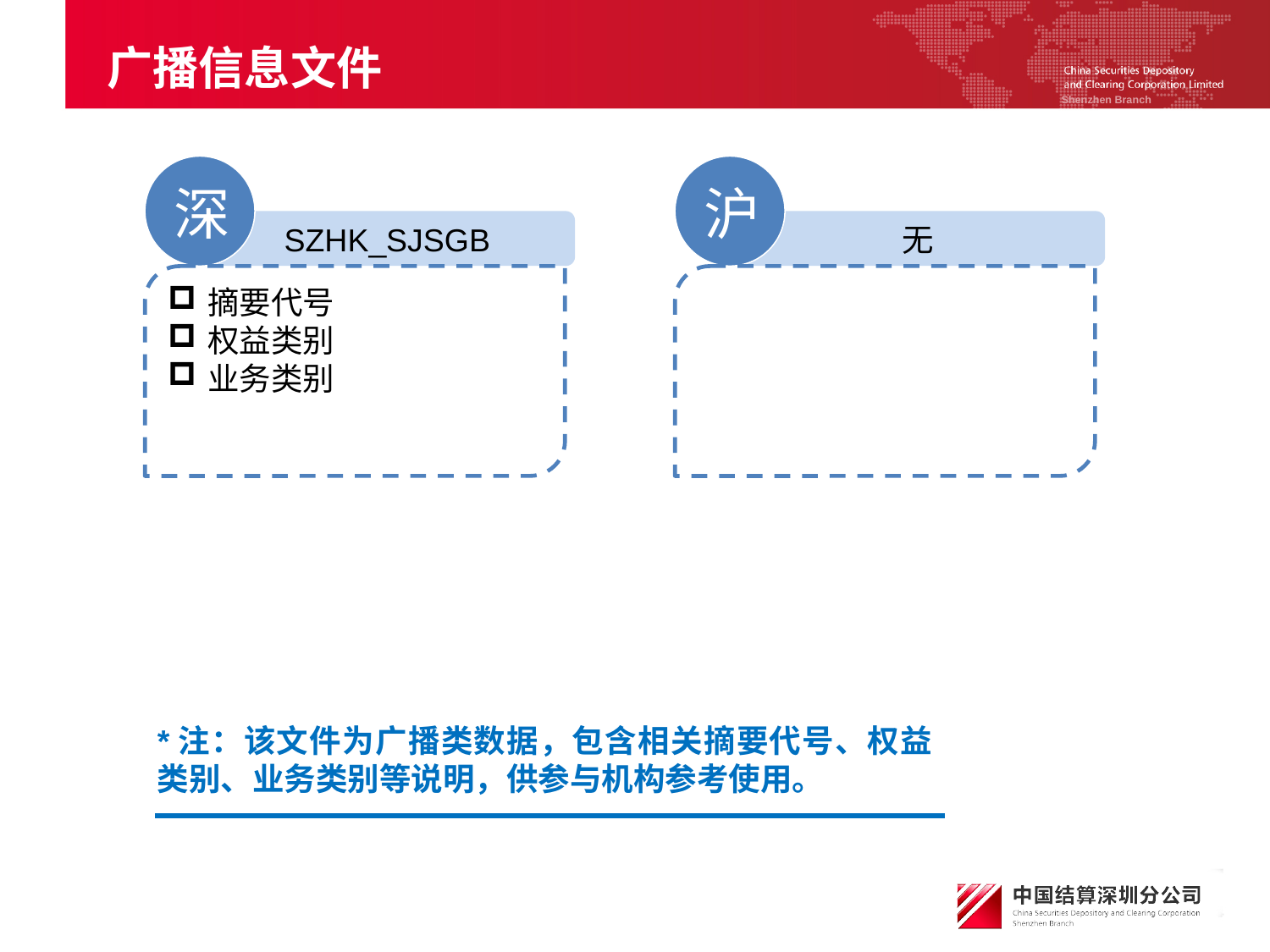

# 广播信息文件
深
SZHK_SJSGB
摘要代号
权益类别
业务类别
沪
无

*注：该文件为广播类数据，包含相关摘要代号、权益类别、业务类别等说明，供参与机构参考使用。